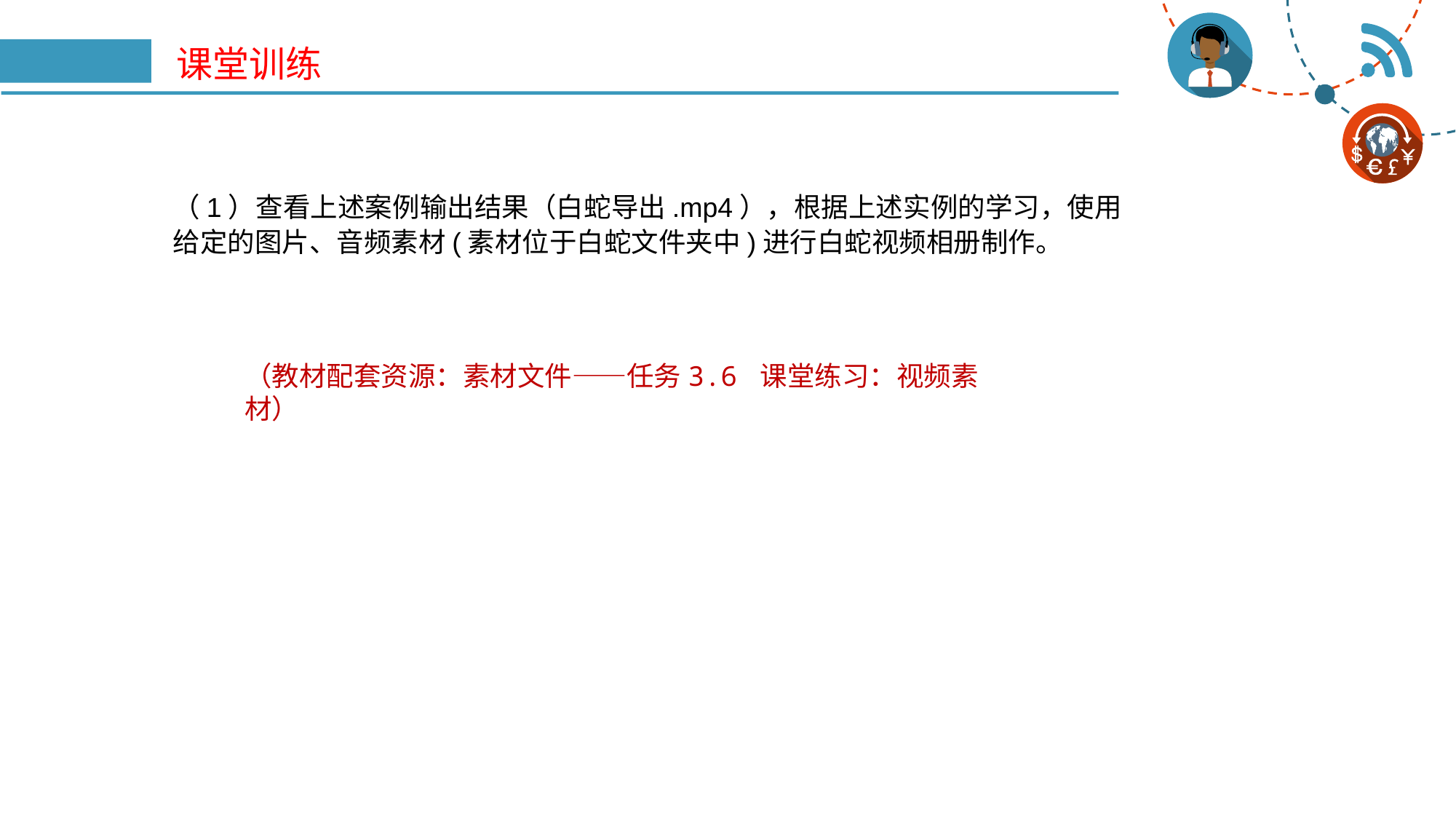

# 课堂训练
（1）查看上述案例输出结果（白蛇导出.mp4），根据上述实例的学习，使用给定的图片、音频素材(素材位于白蛇文件夹中)进行白蛇视频相册制作。
（教材配套资源：素材文件——任务3.6 课堂练习：视频素材）